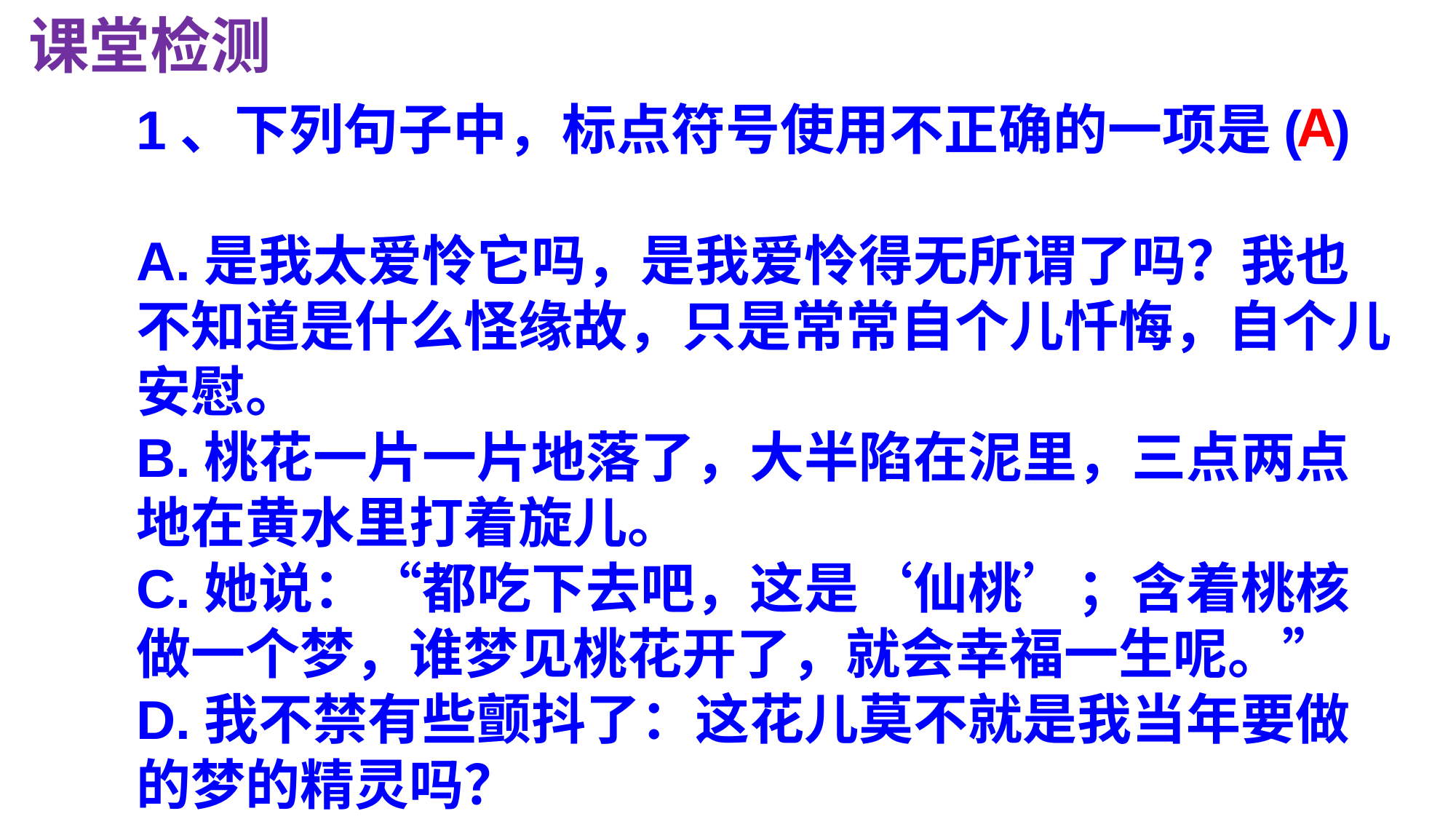

课堂检测
1、下列句子中，标点符号使用不正确的一项是(  )

A.是我太爱怜它吗，是我爱怜得无所谓了吗？我也不知道是什么怪缘故，只是常常自个儿忏悔，自个儿安慰。
B.桃花一片一片地落了，大半陷在泥里，三点两点地在黄水里打着旋儿。
C.她说：“都吃下去吧，这是‘仙桃’；含着桃核做一个梦，谁梦见桃花开了，就会幸福一生呢。”
D.我不禁有些颤抖了：这花儿莫不就是我当年要做的梦的精灵吗？
A